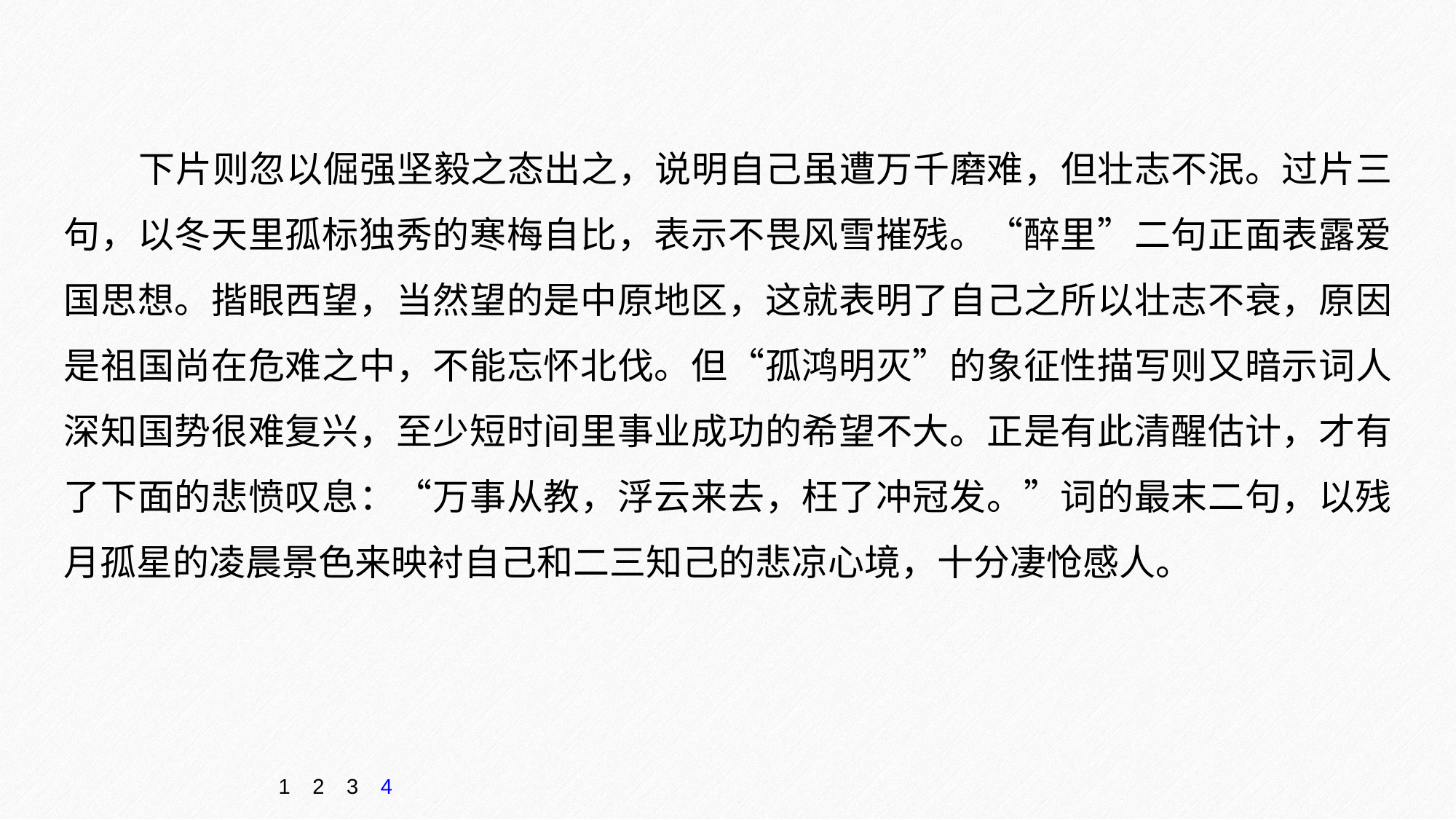

下片则忽以倔强坚毅之态出之，说明自己虽遭万千磨难，但壮志不泯。过片三句，以冬天里孤标独秀的寒梅自比，表示不畏风雪摧残。“醉里”二句正面表露爱国思想。揩眼西望，当然望的是中原地区，这就表明了自己之所以壮志不衰，原因是祖国尚在危难之中，不能忘怀北伐。但“孤鸿明灭”的象征性描写则又暗示词人深知国势很难复兴，至少短时间里事业成功的希望不大。正是有此清醒估计，才有了下面的悲愤叹息：“万事从教，浮云来去，枉了冲冠发。”词的最末二句，以残月孤星的凌晨景色来映衬自己和二三知己的悲凉心境，十分凄怆感人。
1
2
3
4